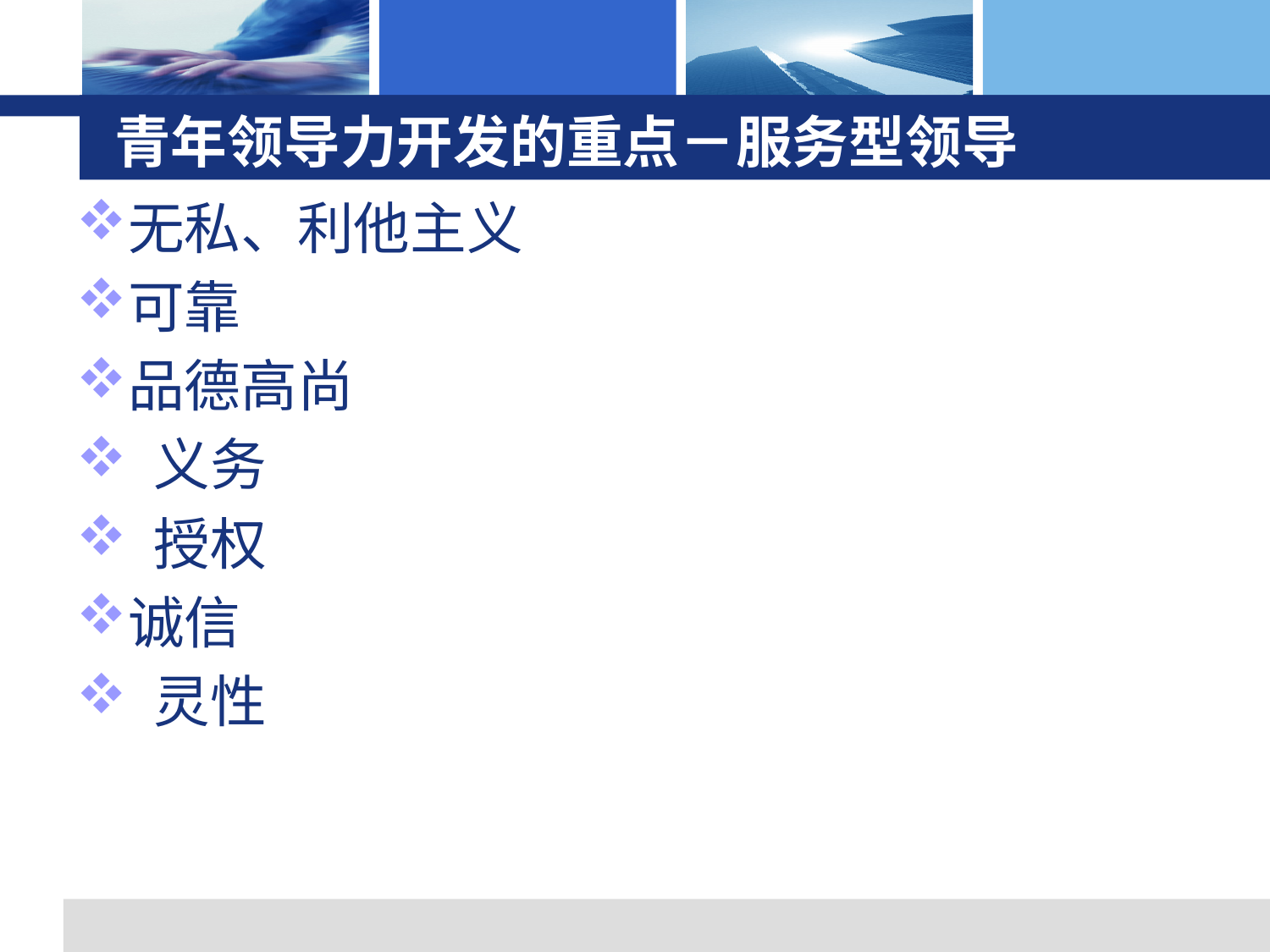

# 青年领导力开发的重点－服务型领导
无私、利他主义
可靠
品德高尚
 义务
 授权
诚信
 灵性